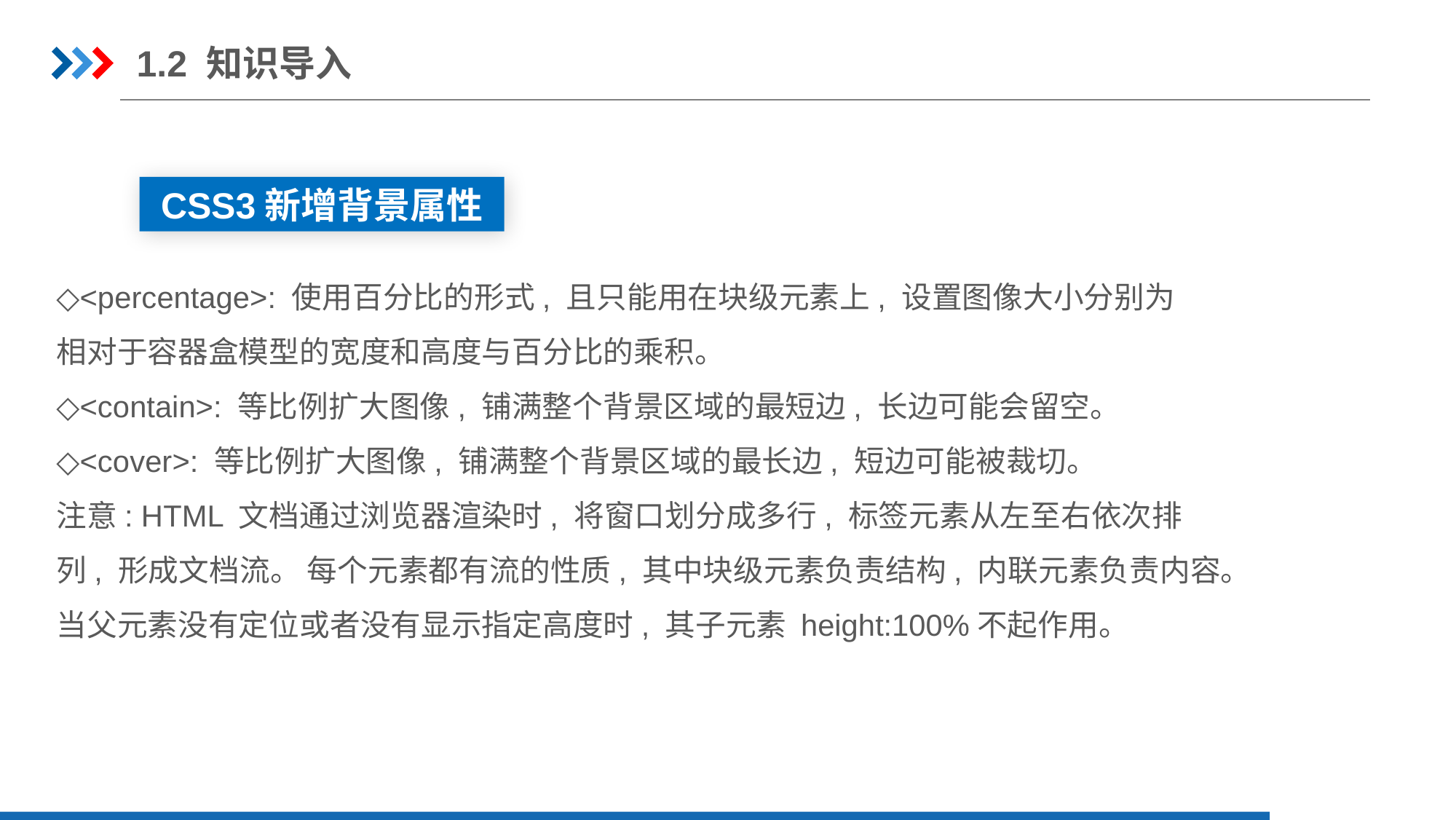

1.2 知识导入
CSS3新增背景属性
◇<percentage>: 使用百分比的形式, 且只能用在块级元素上, 设置图像大小分别为
相对于容器盒模型的宽度和高度与百分比的乘积。
◇<contain>: 等比例扩大图像, 铺满整个背景区域的最短边, 长边可能会留空。
◇<cover>: 等比例扩大图像, 铺满整个背景区域的最长边, 短边可能被裁切。
注意: HTML 文档通过浏览器渲染时, 将窗口划分成多行, 标签元素从左至右依次排
列, 形成文档流。 每个元素都有流的性质, 其中块级元素负责结构, 内联元素负责内容。
当父元素没有定位或者没有显示指定高度时, 其子元素 height:100%不起作用。